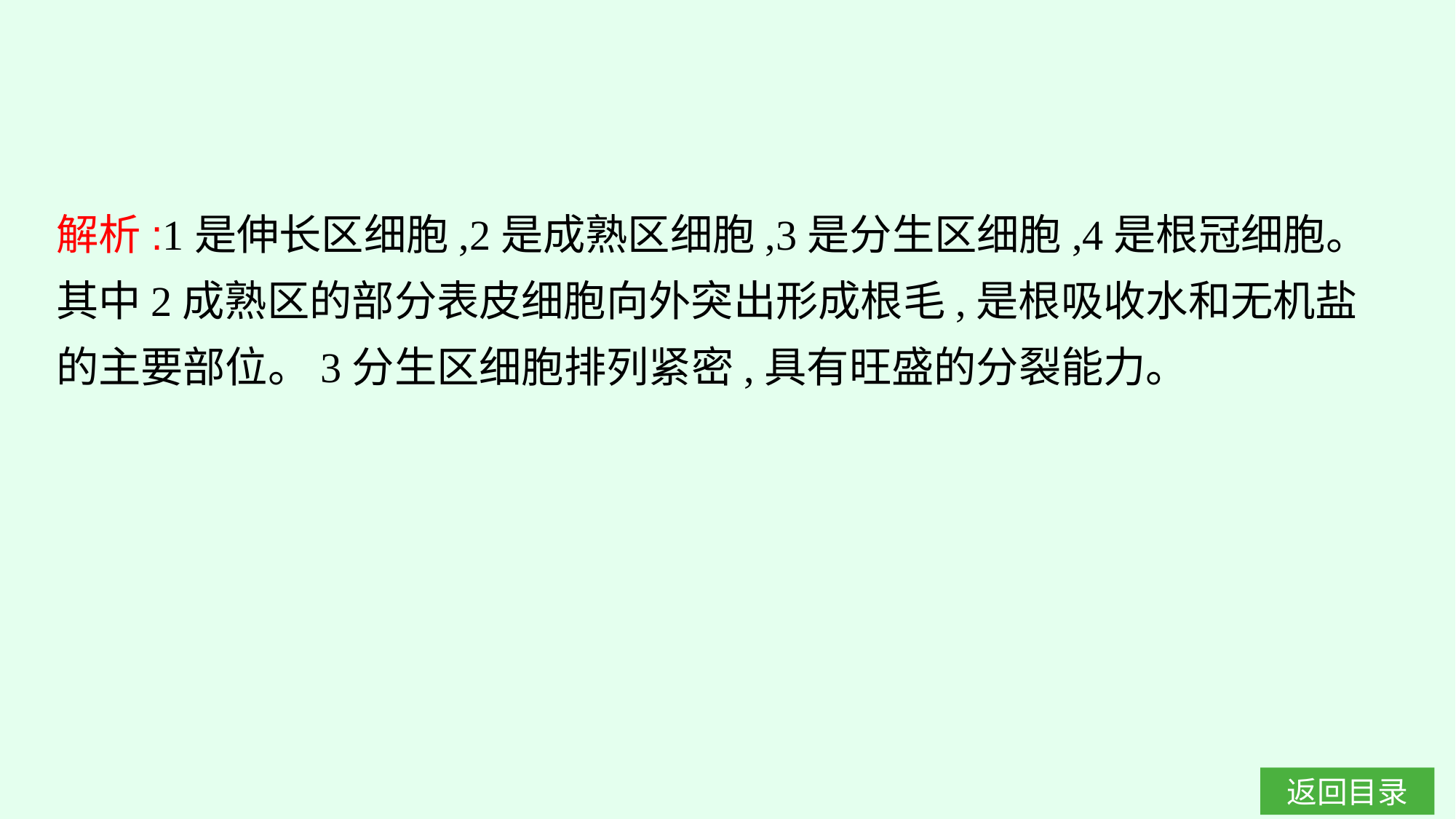

解析:1是伸长区细胞,2是成熟区细胞,3是分生区细胞,4是根冠细胞。其中2成熟区的部分表皮细胞向外突出形成根毛,是根吸收水和无机盐的主要部位。3分生区细胞排列紧密,具有旺盛的分裂能力。